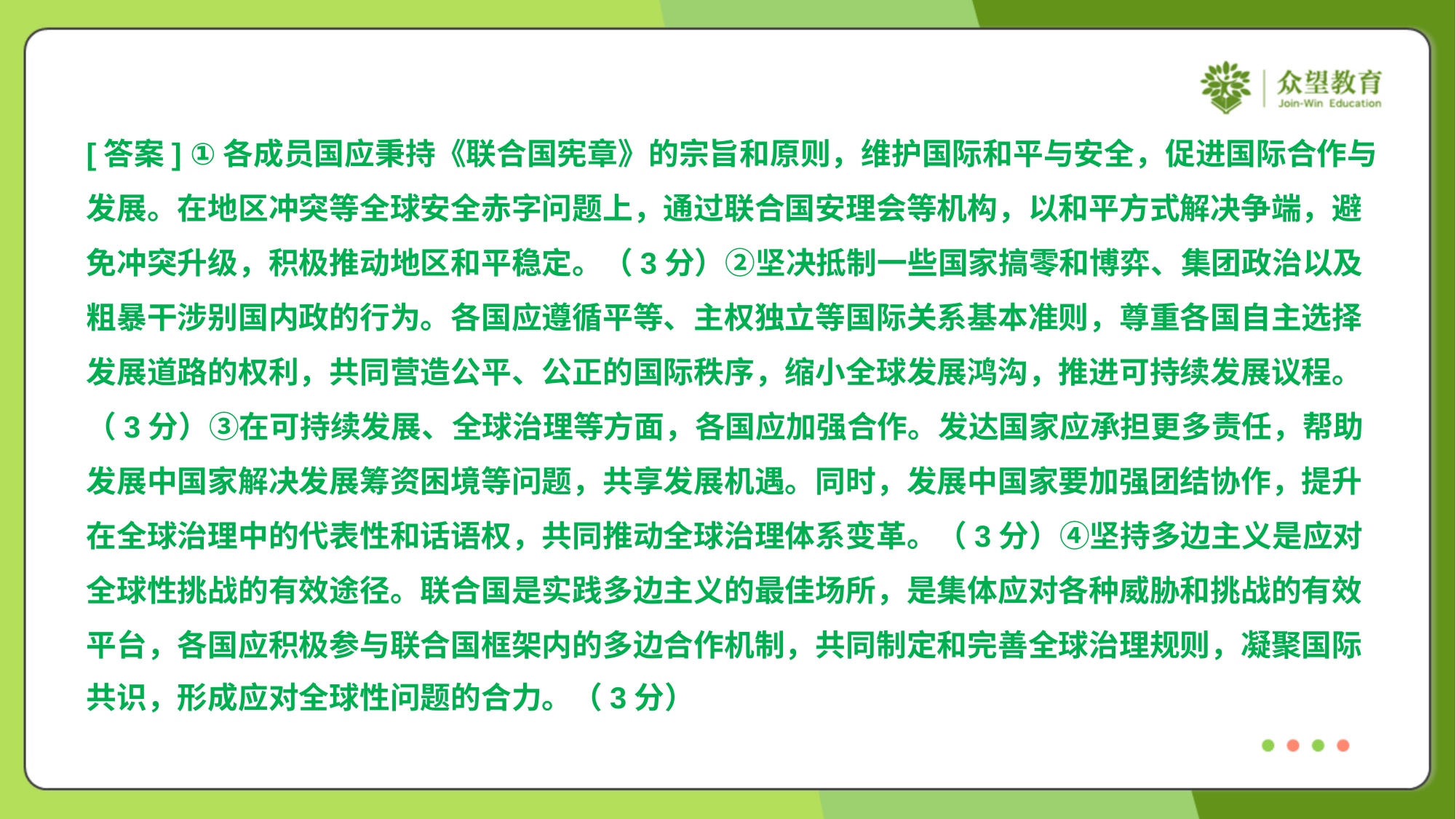

[答案] ①各成员国应秉持《联合国宪章》的宗旨和原则，维护国际和平与安全，促进国际合作与
发展。在地区冲突等全球安全赤字问题上，通过联合国安理会等机构，以和平方式解决争端，避
免冲突升级，积极推动地区和平稳定。（3分）②坚决抵制一些国家搞零和博弈、集团政治以及
粗暴干涉别国内政的行为。各国应遵循平等、主权独立等国际关系基本准则，尊重各国自主选择
发展道路的权利，共同营造公平、公正的国际秩序，缩小全球发展鸿沟，推进可持续发展议程。
（3分）③在可持续发展、全球治理等方面，各国应加强合作。发达国家应承担更多责任，帮助
发展中国家解决发展筹资困境等问题，共享发展机遇。同时，发展中国家要加强团结协作，提升
在全球治理中的代表性和话语权，共同推动全球治理体系变革。（3分）④坚持多边主义是应对
全球性挑战的有效途径。联合国是实践多边主义的最佳场所，是集体应对各种威胁和挑战的有效
平台，各国应积极参与联合国框架内的多边合作机制，共同制定和完善全球治理规则，凝聚国际
共识，形成应对全球性问题的合力。（3分）